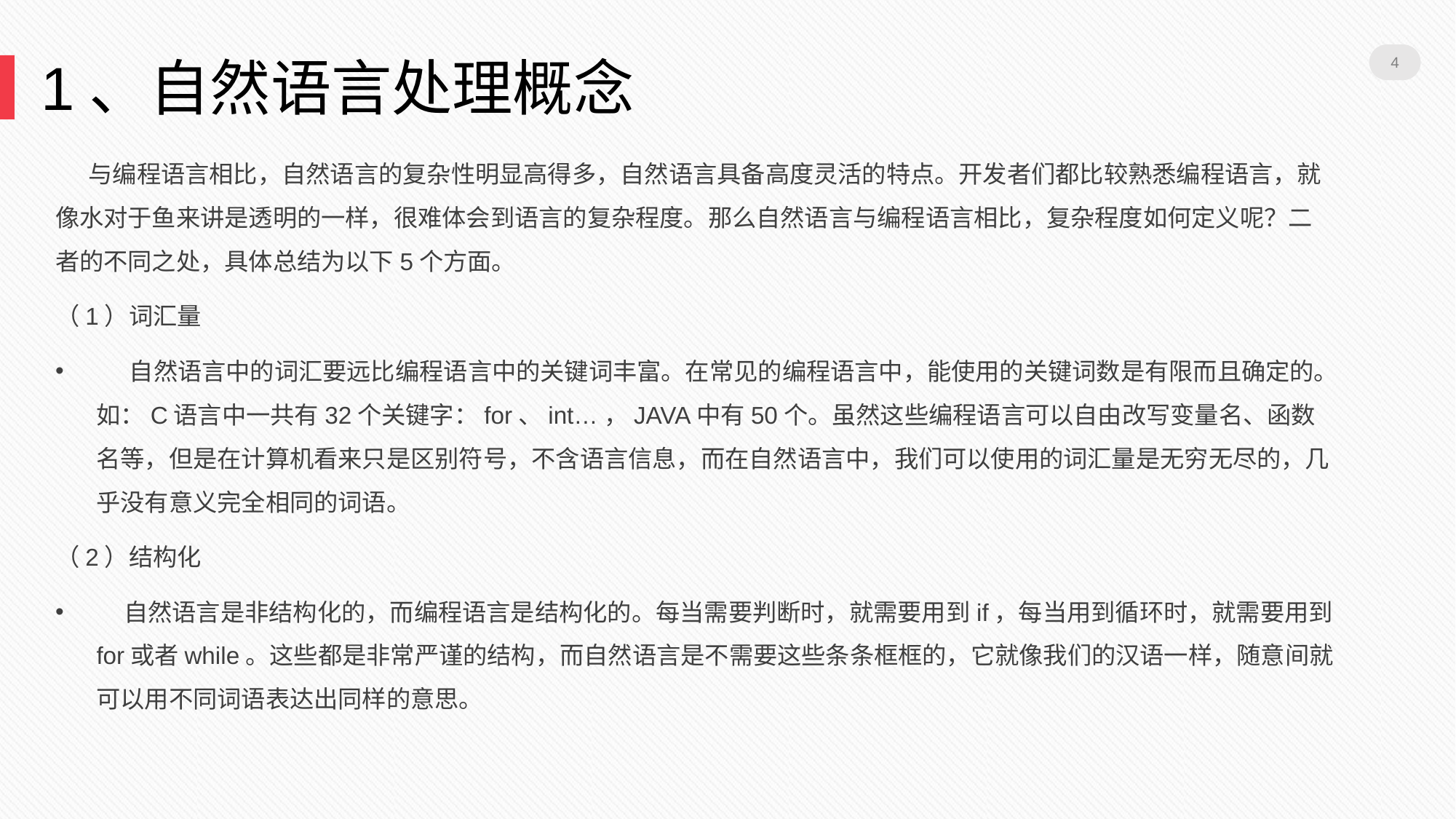

4
1、自然语言处理概念
     与编程语言相比，自然语言的复杂性明显高得多，自然语言具备高度灵活的特点。开发者们都比较熟悉编程语言，就像水对于鱼来讲是透明的一样，很难体会到语言的复杂程度。那么自然语言与编程语言相比，复杂程度如何定义呢？二者的不同之处，具体总结为以下5个方面。
（1）词汇量
     自然语言中的词汇要远比编程语言中的关键词丰富。在常见的编程语言中，能使用的关键词数是有限而且确定的。如：C语言中一共有32个关键字：for、int…，JAVA中有50个。虽然这些编程语言可以自由改写变量名、函数名等，但是在计算机看来只是区别符号，不含语言信息，而在自然语言中，我们可以使用的词汇量是无穷无尽的，几乎没有意义完全相同的词语。
（2）结构化
    自然语言是非结构化的，而编程语言是结构化的。每当需要判断时，就需要用到if，每当用到循环时，就需要用到for或者while。这些都是非常严谨的结构，而自然语言是不需要这些条条框框的，它就像我们的汉语一样，随意间就可以用不同词语表达出同样的意思。